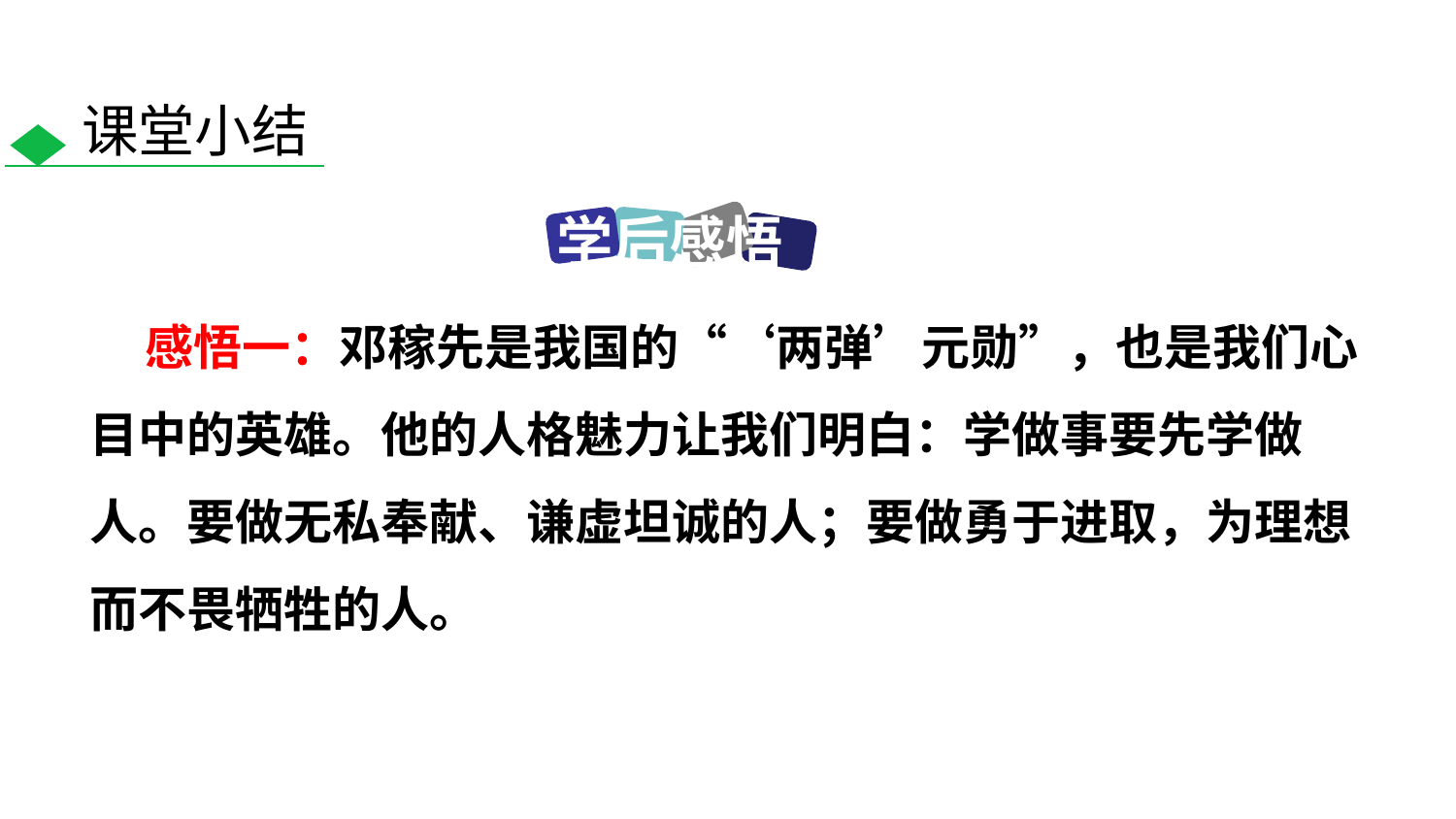

课堂小结

学后感悟

    感悟一：邓稼先是我国的“‘两弹’元勋”，也是我们心目中的英雄。他的人格魅力让我们明白：学做事要先学做人。要做无私奉献、谦虚坦诚的人；要做勇于进取，为理想而不畏牺牲的人。